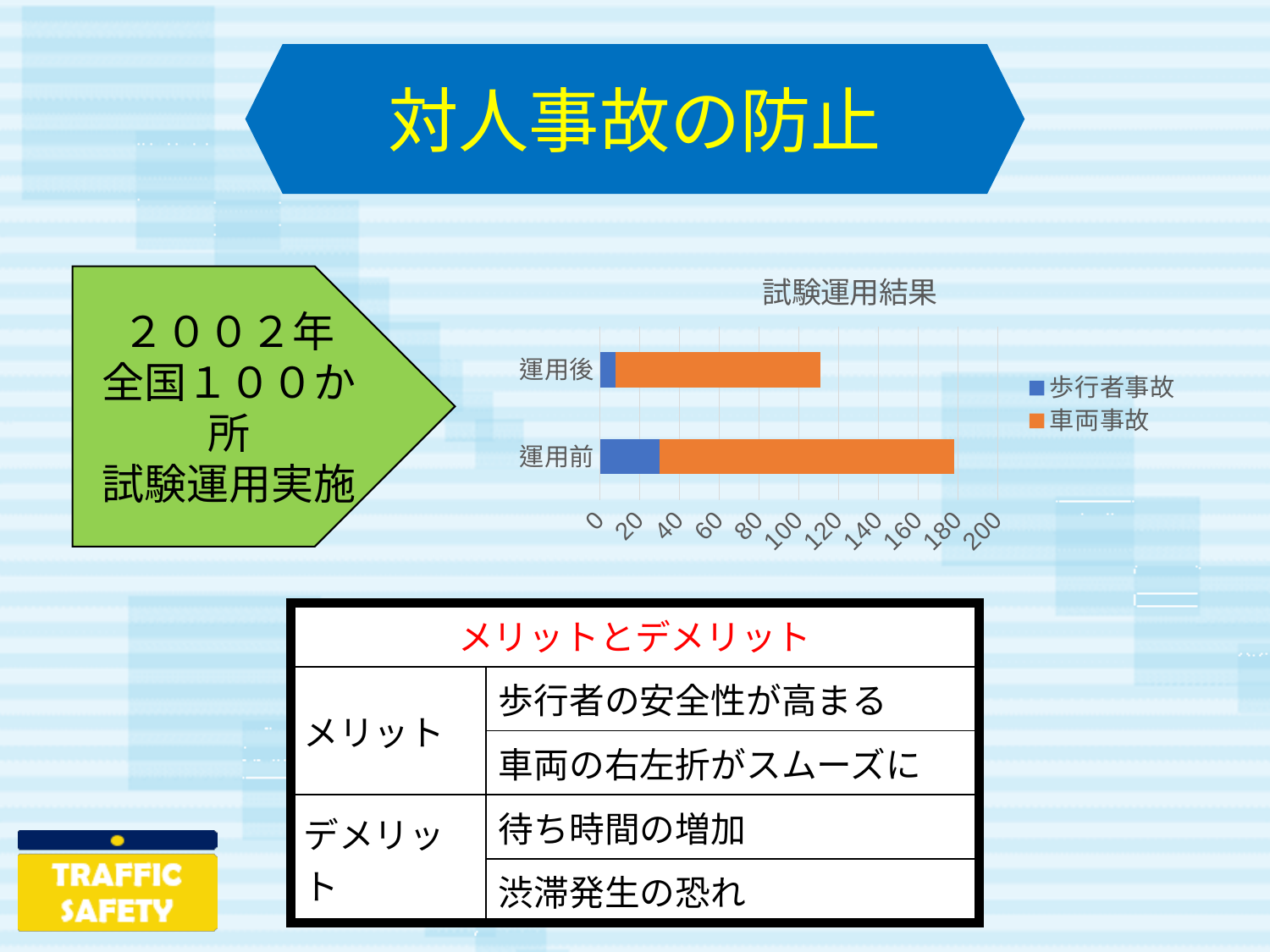

対人事故の防止

### Chart: 試験運用結果

| Category | 歩行者事故 | 車両事故 |
|---|---|---|
| 運用前 | 30.0 | 148.0 |
| 運用後 | 8.0 | 103.0 |
２００２年
全国１００か所
試験運用実施
| メリットとデメリット |  |
| --- | --- |
| メリット | 歩行者の安全性が高まる |
|  | 車両の右左折がスムーズに |
| デメリット | 待ち時間の増加 |
|  | 渋滞発生の恐れ |